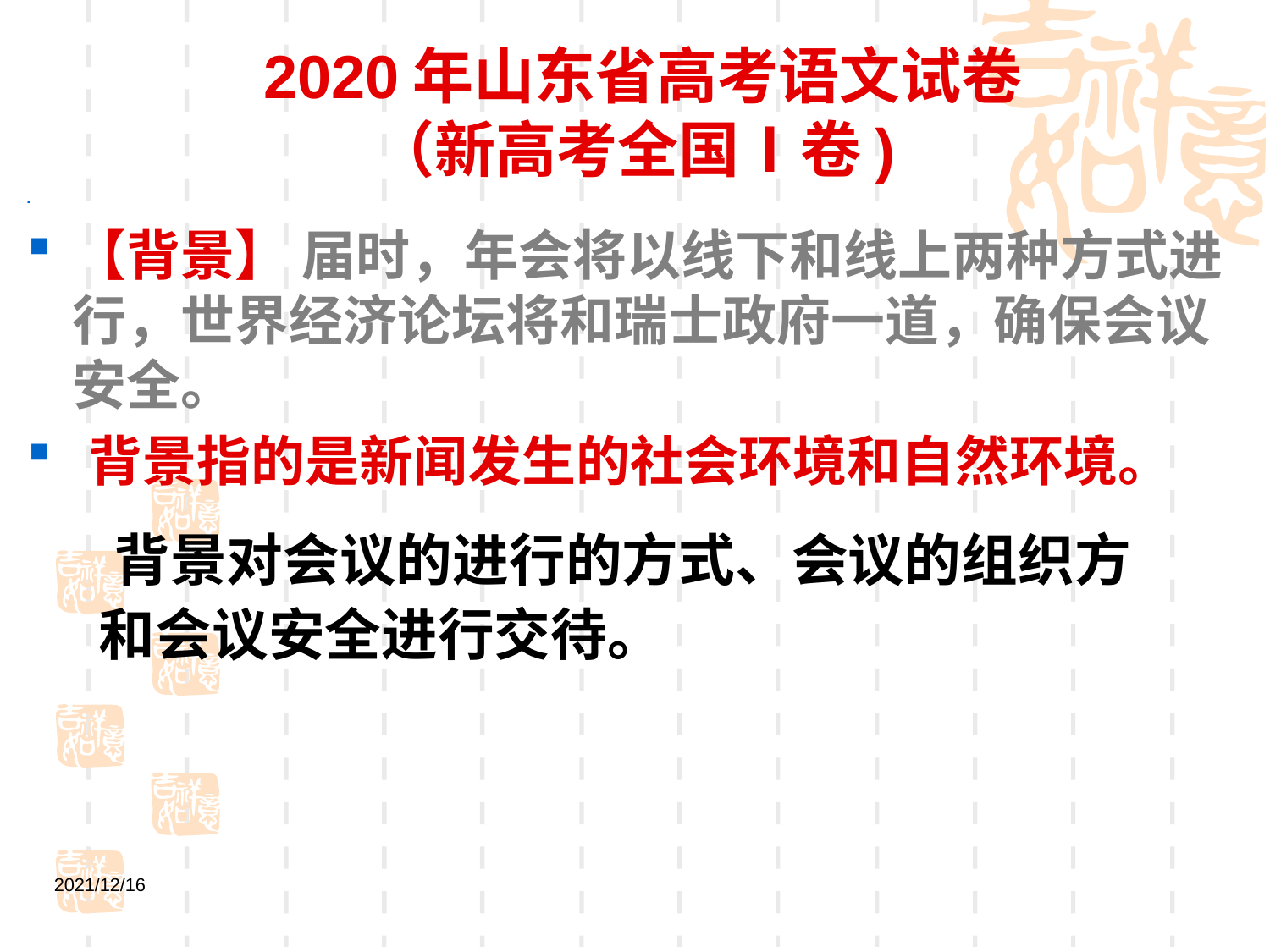

# 2020年山东省高考语文试卷 （新高考全国Ⅰ卷)

【背景】 届时，年会将以线下和线上两种方式进行，世界经济论坛将和瑞士政府一道，确保会议安全。
 背景指的是新闻发生的社会环境和自然环境。
 背景对会议的进行的方式、会议的组织方和会议安全进行交待。
2021/12/16